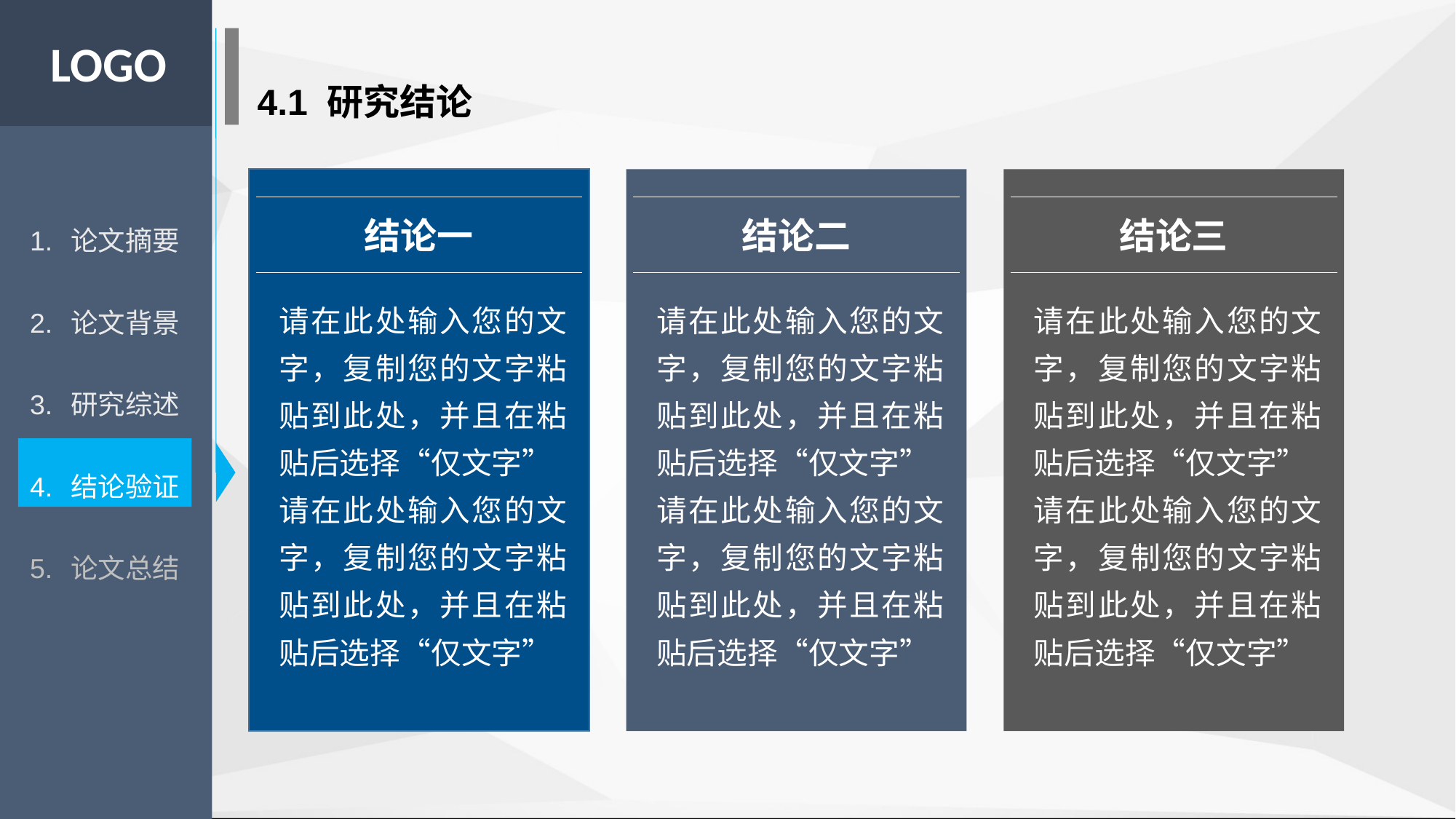

LOGO

4.1 研究结论

结论一
请在此处输入您的文字，复制您的文字粘贴到此处，并且在粘贴后选择“仅文字”
请在此处输入您的文字，复制您的文字粘贴到此处，并且在粘贴后选择“仅文字”

结论二
请在此处输入您的文字，复制您的文字粘贴到此处，并且在粘贴后选择“仅文字”
请在此处输入您的文字，复制您的文字粘贴到此处，并且在粘贴后选择“仅文字”

结论三
请在此处输入您的文字，复制您的文字粘贴到此处，并且在粘贴后选择“仅文字”
请在此处输入您的文字，复制您的文字粘贴到此处，并且在粘贴后选择“仅文字”
论文摘要
论文背景
研究综述
结论验证
论文总结